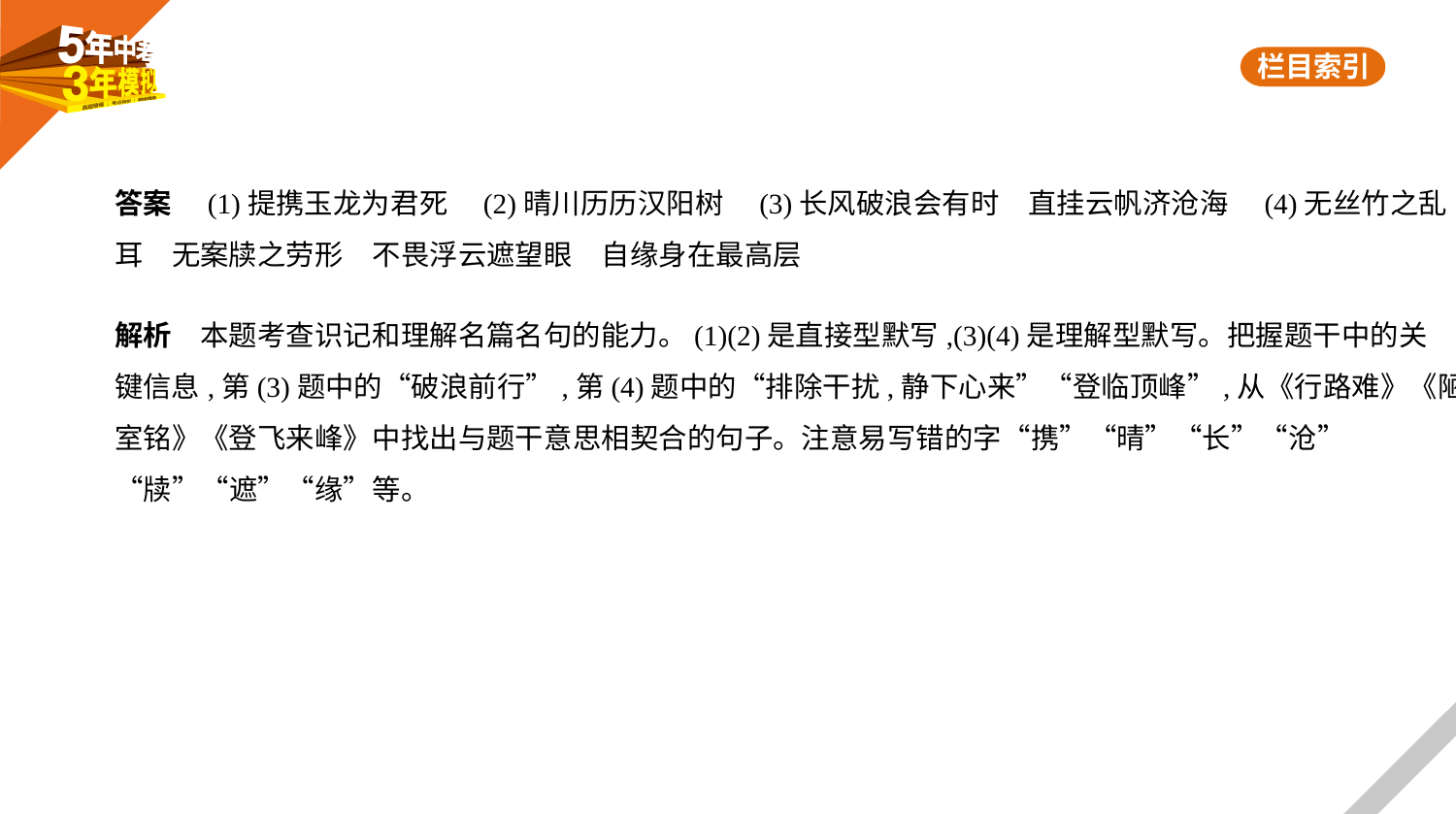

答案　(1)提携玉龙为君死　(2)晴川历历汉阳树　(3)长风破浪会有时　直挂云帆济沧海　(4)无丝竹之乱
耳　无案牍之劳形　不畏浮云遮望眼　自缘身在最高层
解析　本题考查识记和理解名篇名句的能力。(1)(2)是直接型默写,(3)(4)是理解型默写。把握题干中的关
键信息,第(3)题中的“破浪前行”,第(4)题中的“排除干扰,静下心来”“登临顶峰”,从《行路难》《陋
室铭》《登飞来峰》中找出与题干意思相契合的句子。注意易写错的字“携”“晴”“长”“沧”
“牍”“遮”“缘”等。